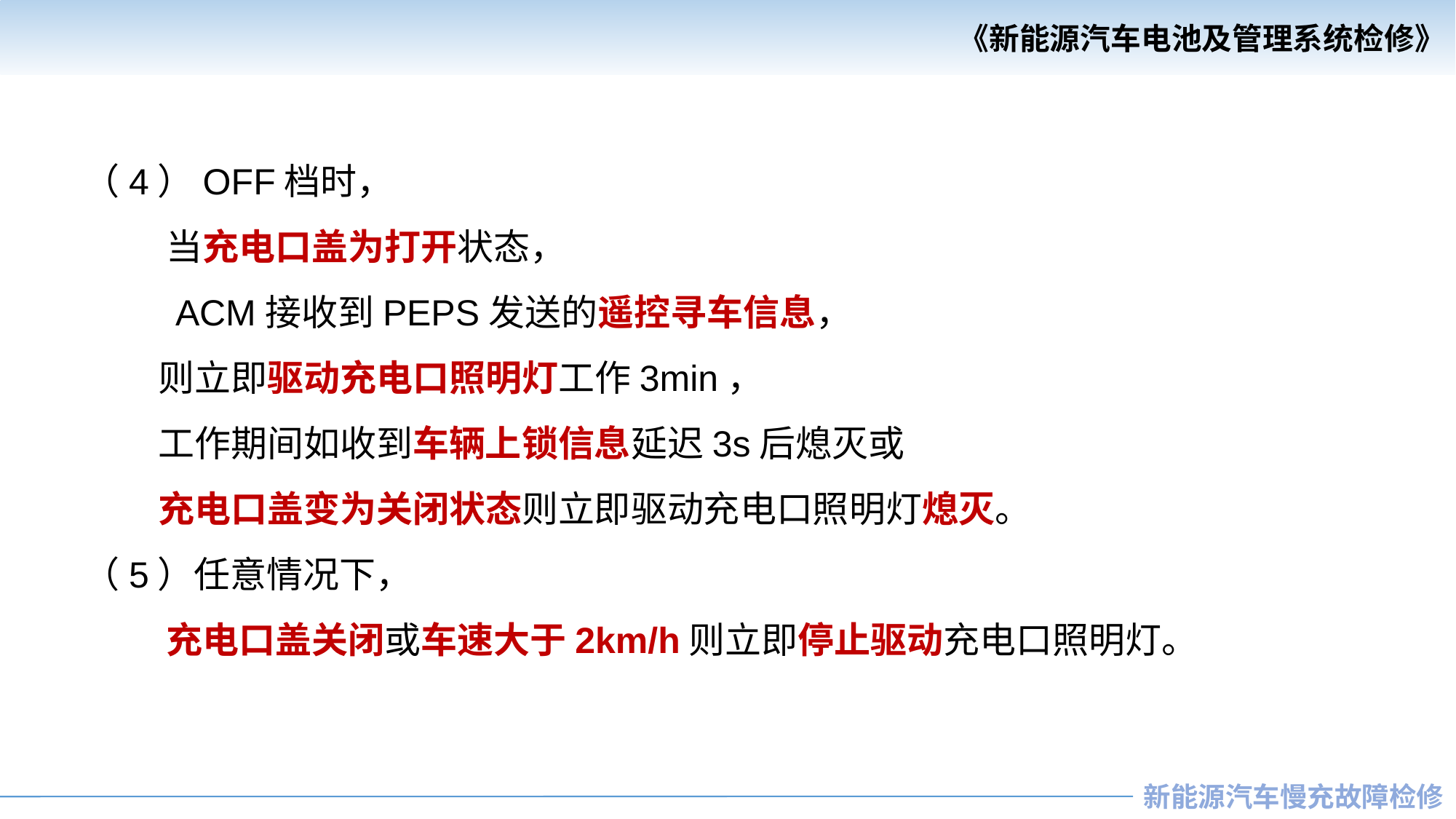

（4）OFF档时，
         当充电口盖为打开状态，
         ACM接收到PEPS发送的遥控寻车信息，
        则立即驱动充电口照明灯工作3min，
        工作期间如收到车辆上锁信息延迟3s后熄灭或
        充电口盖变为关闭状态则立即驱动充电口照明灯熄灭。
（5）任意情况下，
         充电口盖关闭或车速大于2km/h则立即停止驱动充电口照明灯。